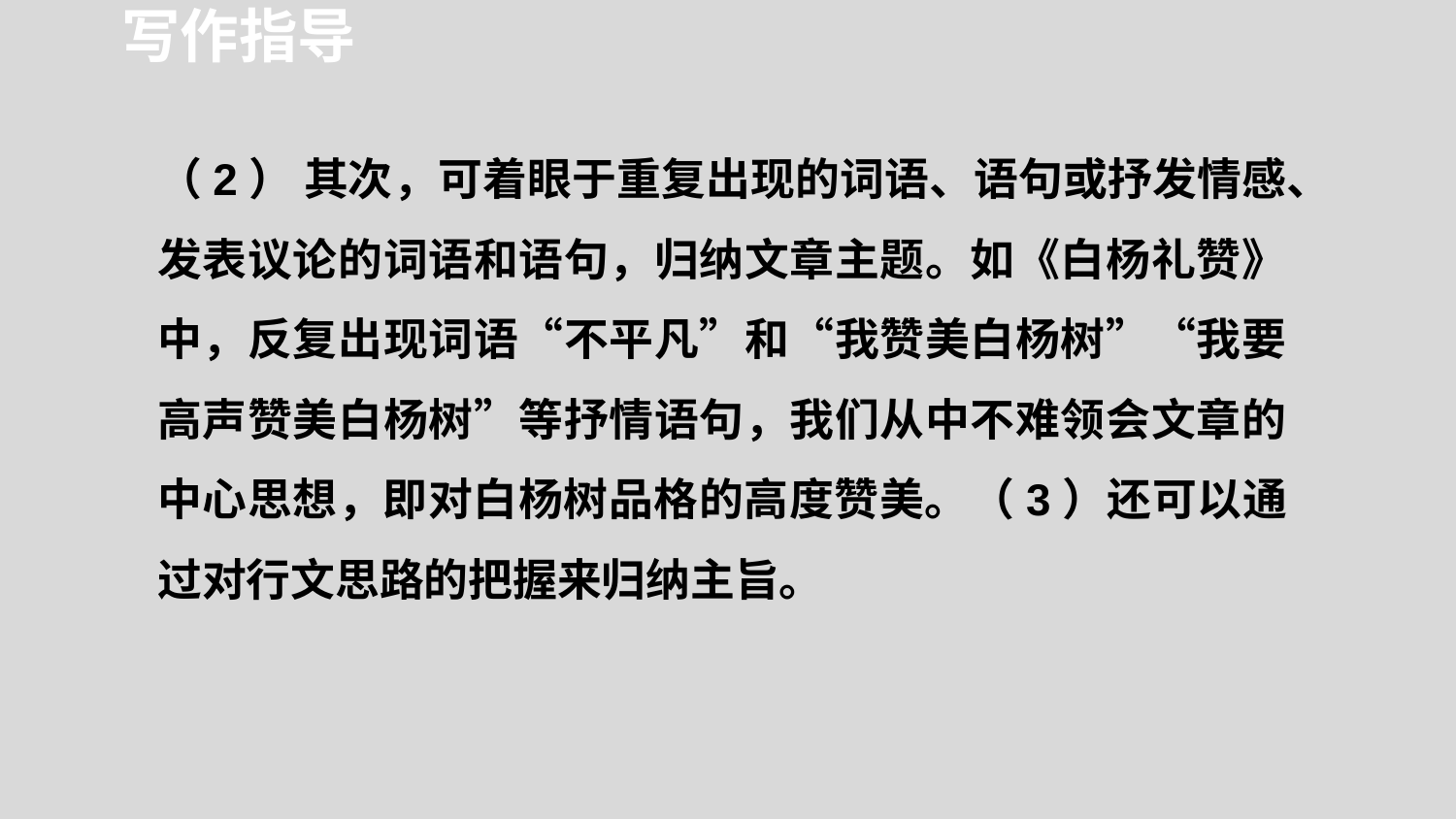

写作指导
（2） 其次，可着眼于重复出现的词语、语句或抒发情感、发表议论的词语和语句，归纳文章主题。如《白杨礼赞》中，反复出现词语“不平凡”和“我赞美白杨树”“我要高声赞美白杨树”等抒情语句，我们从中不难领会文章的中心思想，即对白杨树品格的高度赞美。（3）还可以通过对行文思路的把握来归纳主旨。